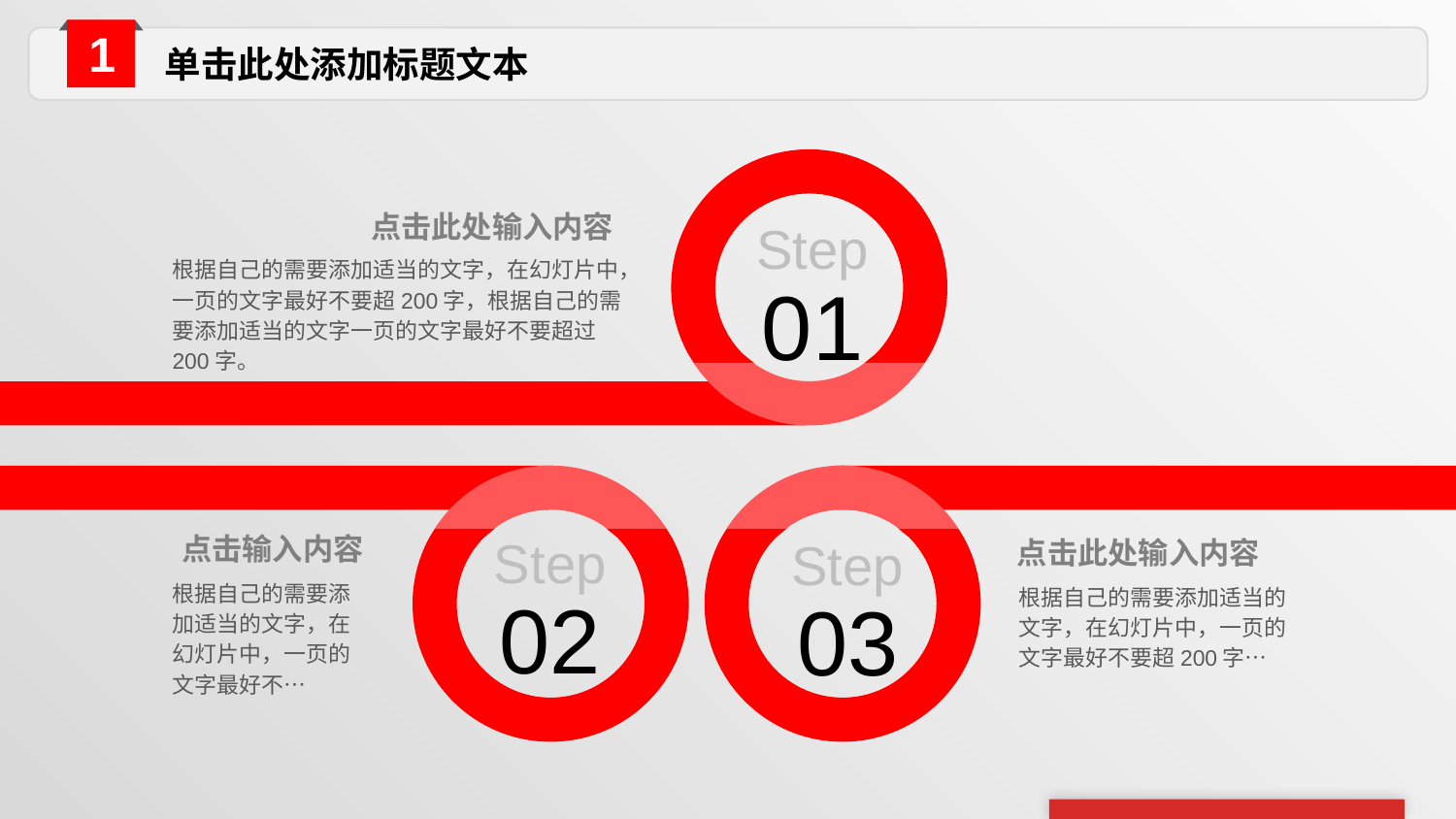

单击此处添加标题文本

点击此处输入内容
Step
01
根据自己的需要添加适当的文字，在幻灯片中，一页的文字最好不要超200字，根据自己的需要添加适当的文字一页的文字最好不要超过200字。

点击输入内容
点击此处输入内容
Step
02
Step
03
根据自己的需要添加适当的文字，在幻灯片中，一页的文字最好不…
根据自己的需要添加适当的文字，在幻灯片中，一页的文字最好不要超200字…